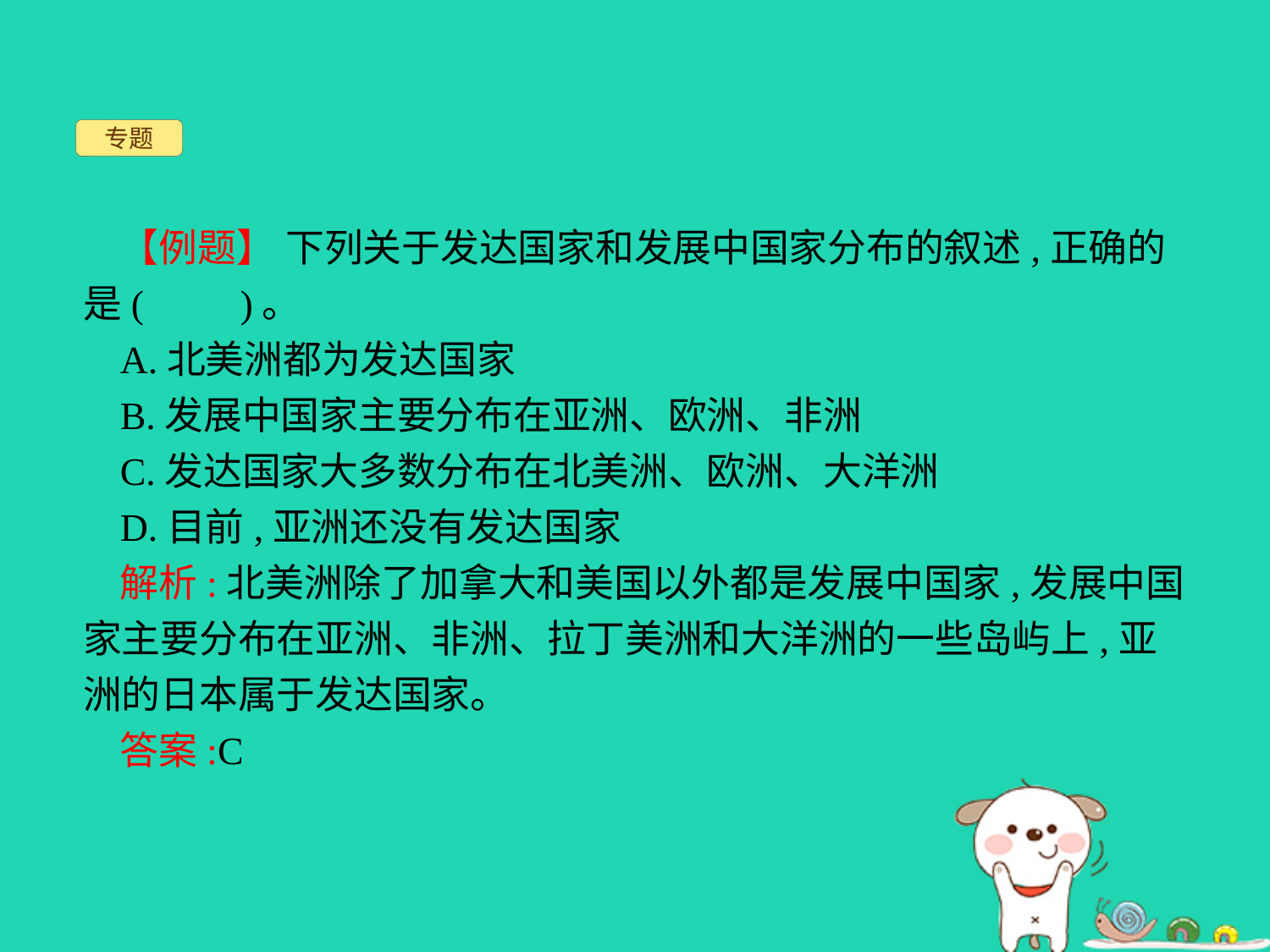

专题
【例题】 下列关于发达国家和发展中国家分布的叙述,正确的是(　　)。
A.北美洲都为发达国家
B.发展中国家主要分布在亚洲、欧洲、非洲
C.发达国家大多数分布在北美洲、欧洲、大洋洲
D.目前,亚洲还没有发达国家
解析:北美洲除了加拿大和美国以外都是发展中国家,发展中国家主要分布在亚洲、非洲、拉丁美洲和大洋洲的一些岛屿上,亚洲的日本属于发达国家。
答案:C